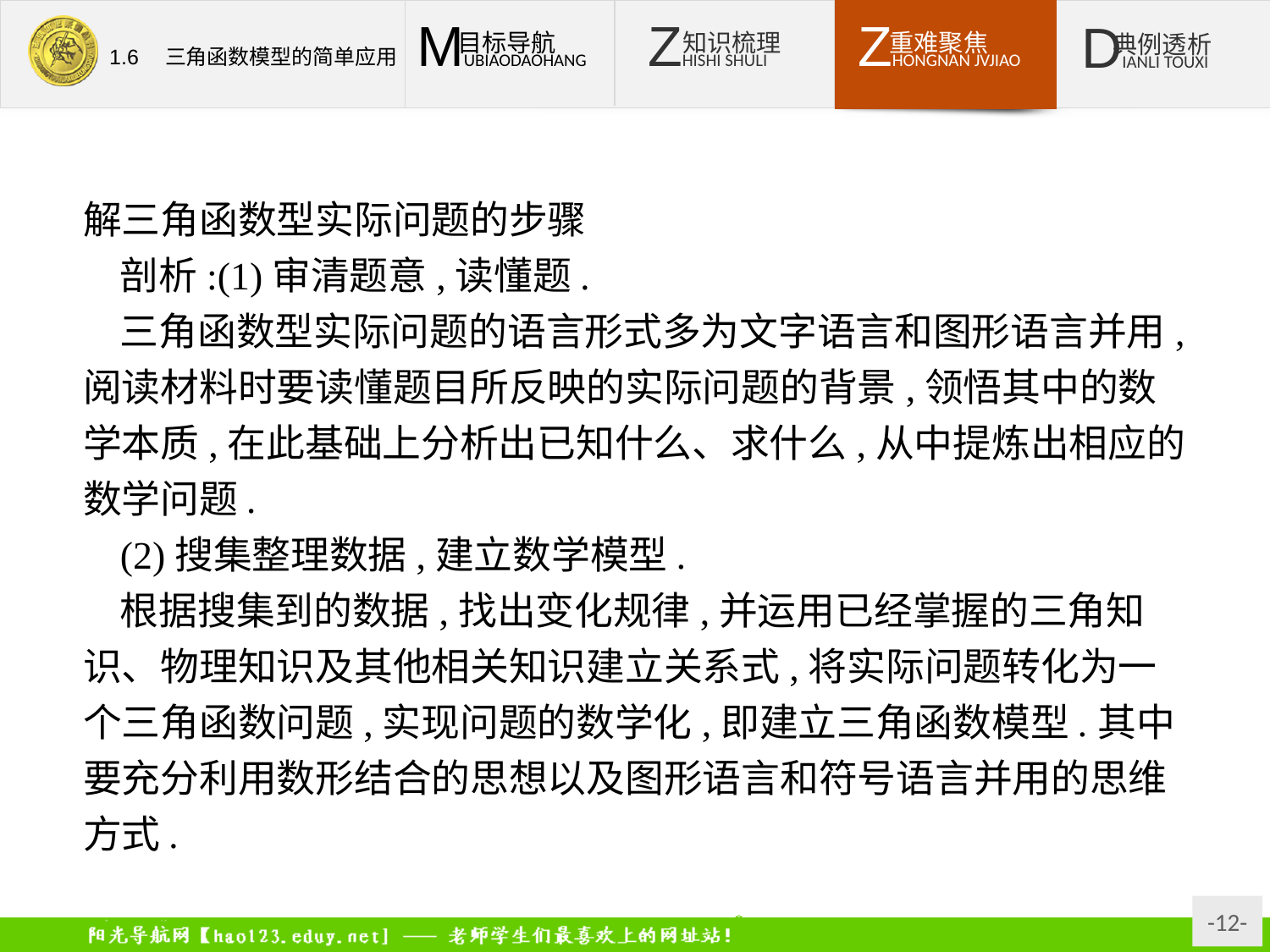

解三角函数型实际问题的步骤
剖析:(1)审清题意,读懂题.
三角函数型实际问题的语言形式多为文字语言和图形语言并用,阅读材料时要读懂题目所反映的实际问题的背景,领悟其中的数学本质,在此基础上分析出已知什么、求什么,从中提炼出相应的数学问题.
(2)搜集整理数据,建立数学模型.
根据搜集到的数据,找出变化规律,并运用已经掌握的三角知识、物理知识及其他相关知识建立关系式,将实际问题转化为一个三角函数问题,实现问题的数学化,即建立三角函数模型.其中要充分利用数形结合的思想以及图形语言和符号语言并用的思维方式.